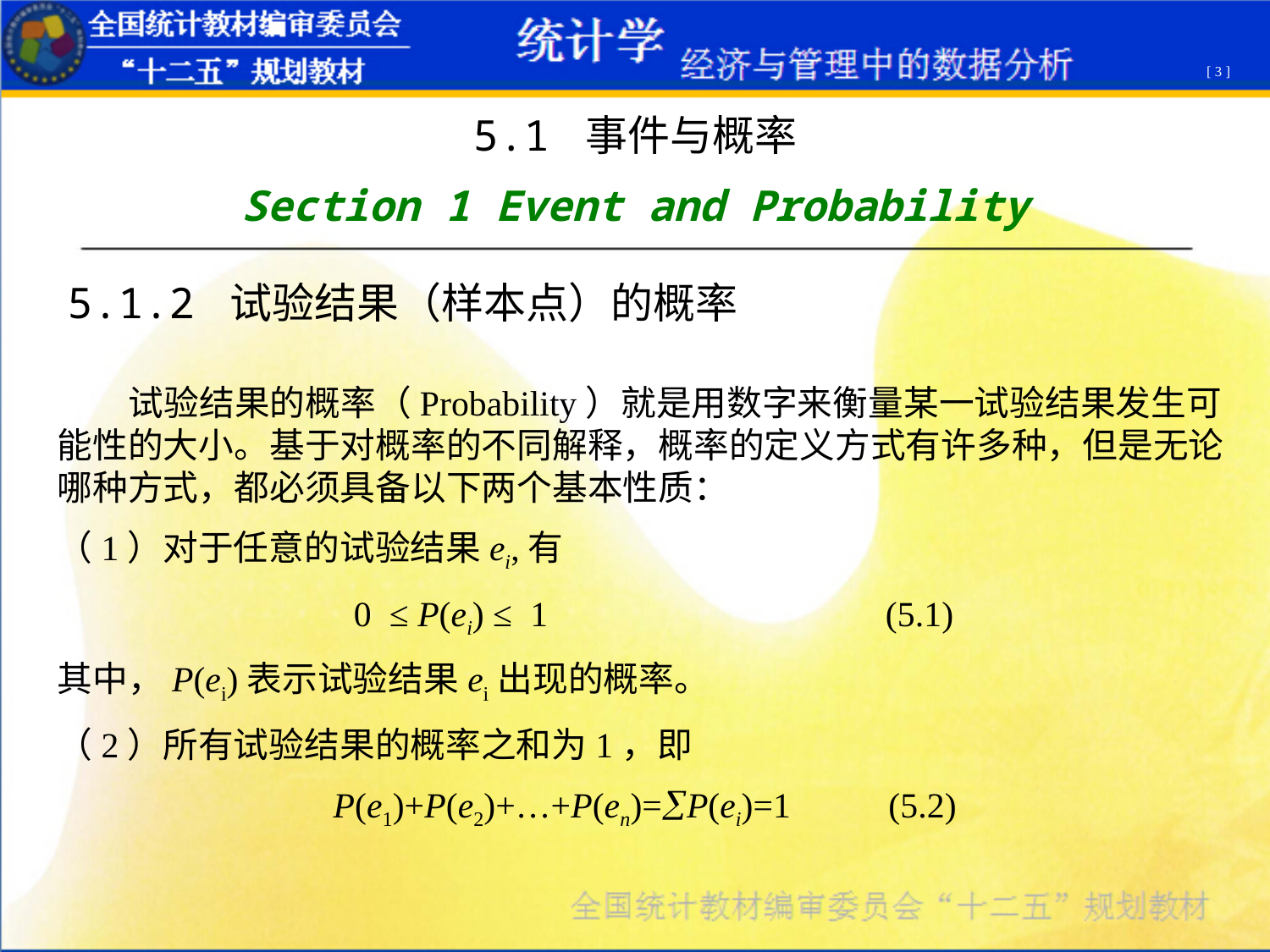

[ 3 ]
5.1 事件与概率
Section 1 Event and Probability
5.1.2 试验结果（样本点）的概率
        试验结果的概率（Probability）就是用数字来衡量某一试验结果发生可能性的大小。基于对概率的不同解释，概率的定义方式有许多种，但是无论哪种方式，都必须具备以下两个基本性质：
（1）对于任意的试验结果ei,有
  0  ≤ P(ei) ≤  1                                      (5.1)
其中，P(ei)表示试验结果ei出现的概率。
（2）所有试验结果的概率之和为1，即
P(e1)+P(e2)+…+P(en)=∑P(ei)=1           (5.2)